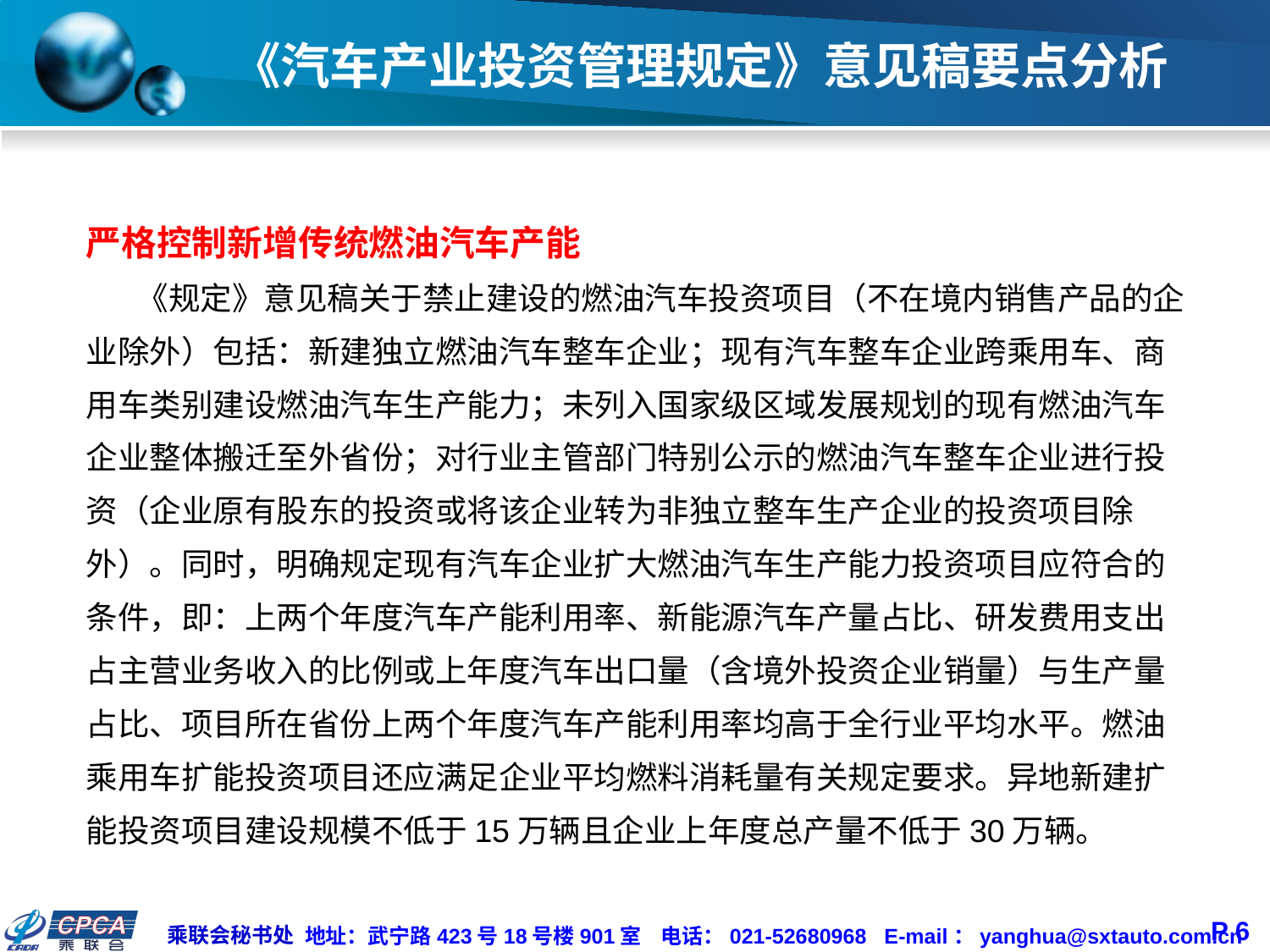

# 《汽车产业投资管理规定》意见稿要点分析
严格控制新增传统燃油汽车产能
      《规定》意见稿关于禁止建设的燃油汽车投资项目（不在境内销售产品的企业除外）包括：新建独立燃油汽车整车企业；现有汽车整车企业跨乘用车、商用车类别建设燃油汽车生产能力；未列入国家级区域发展规划的现有燃油汽车企业整体搬迁至外省份；对行业主管部门特别公示的燃油汽车整车企业进行投资（企业原有股东的投资或将该企业转为非独立整车生产企业的投资项目除外）。同时，明确规定现有汽车企业扩大燃油汽车生产能力投资项目应符合的条件，即：上两个年度汽车产能利用率、新能源汽车产量占比、研发费用支出占主营业务收入的比例或上年度汽车出口量（含境外投资企业销量）与生产量占比、项目所在省份上两个年度汽车产能利用率均高于全行业平均水平。燃油乘用车扩能投资项目还应满足企业平均燃料消耗量有关规定要求。异地新建扩能投资项目建设规模不低于15万辆且企业上年度总产量不低于30万辆。